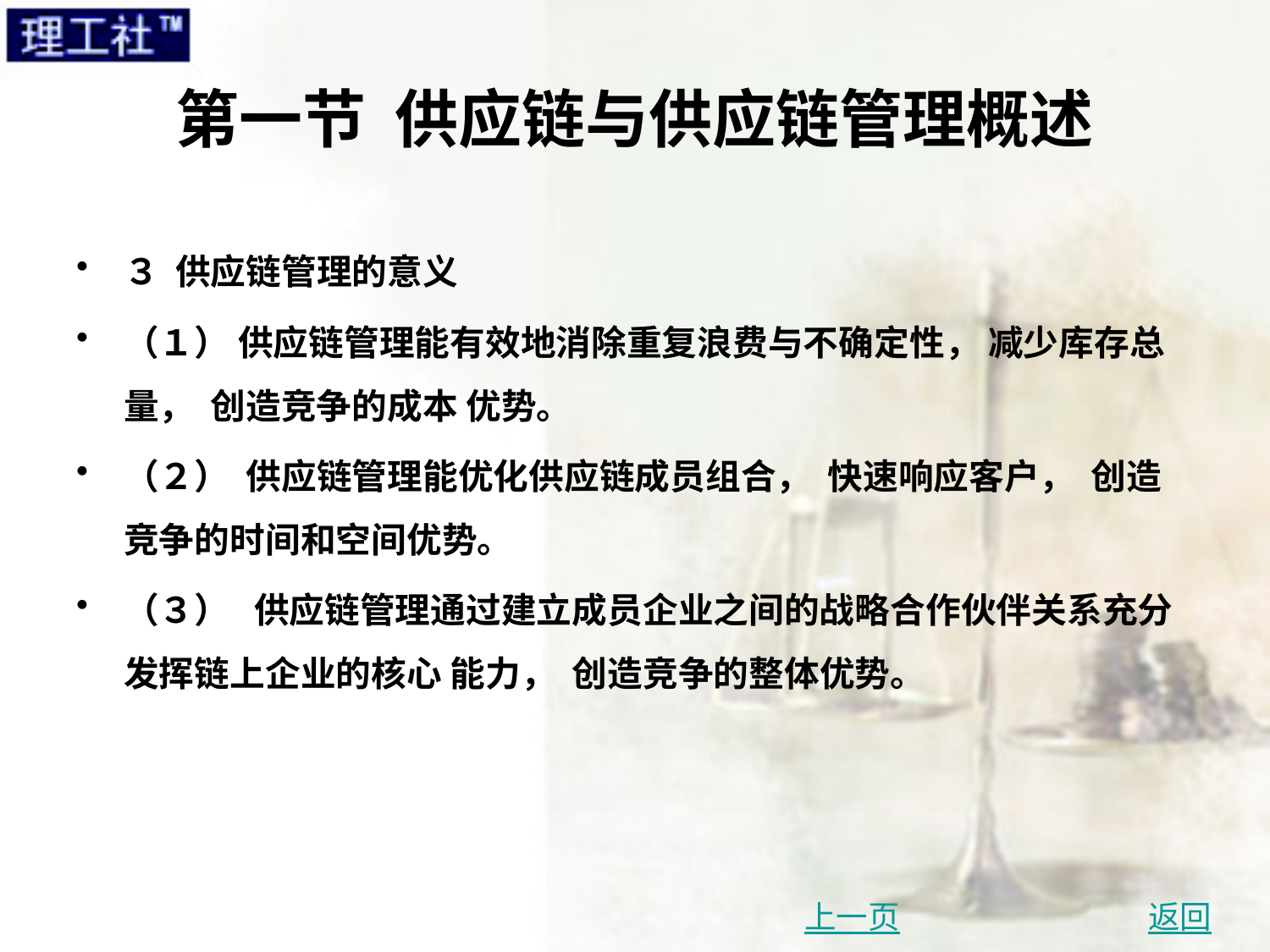

# 第一节  供应链与供应链管理概述
３  供应链管理的意义
（１） 供应链管理能有效地消除重复浪费与不确定性， 减少库存总量，  创造竞争的成本 优势。
（２）  供应链管理能优化供应链成员组合，  快速响应客户，  创造竞争的时间和空间优势。
（３）   供应链管理通过建立成员企业之间的战略合作伙伴关系充分发挥链上企业的核心 能力，  创造竞争的整体优势。

上一页
返回